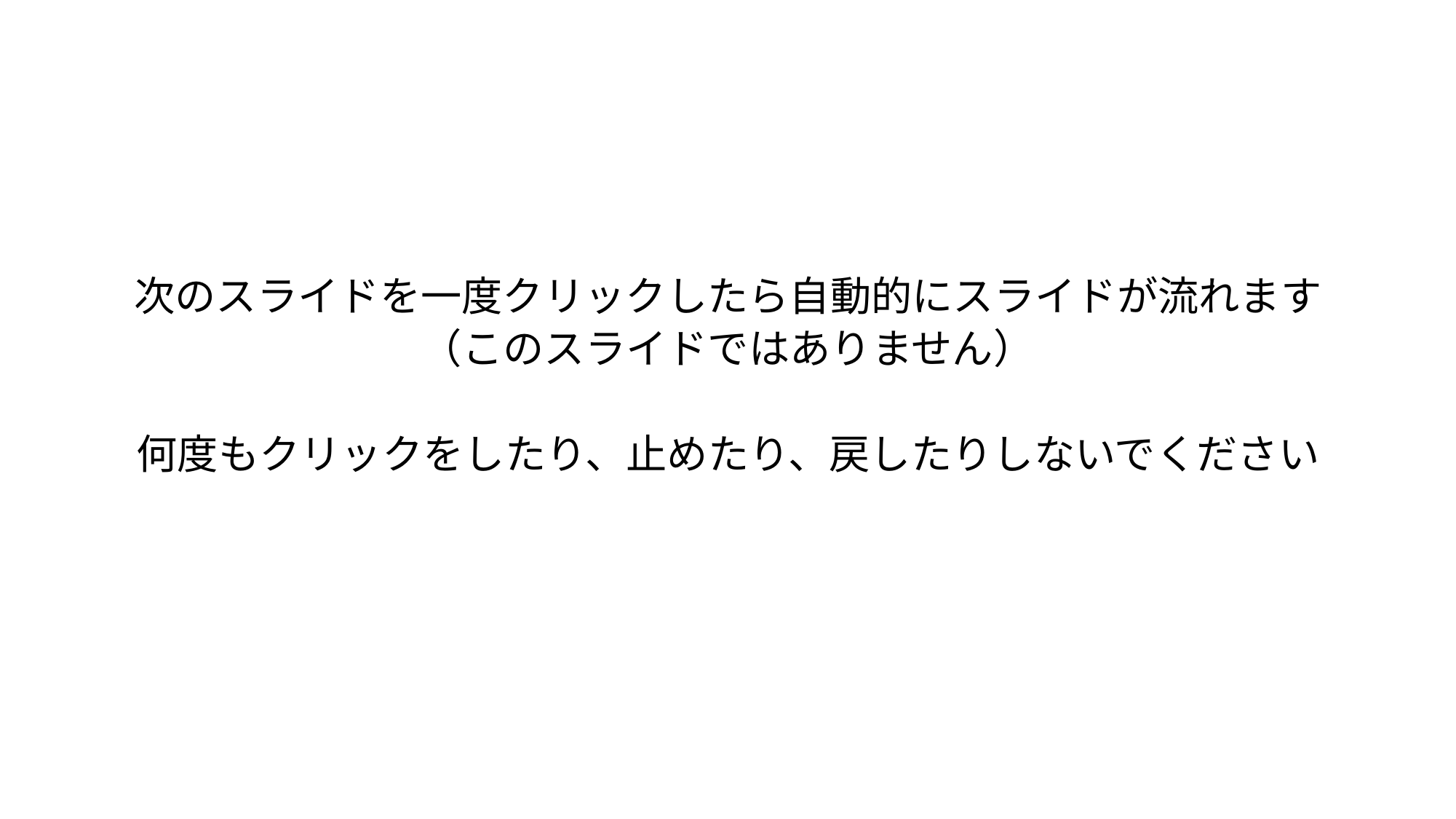

#

次のスライドを一度クリックしたら自動的にスライドが流れます
（このスライドではありません）

何度もクリックをしたり、止めたり、戻したりしないでください